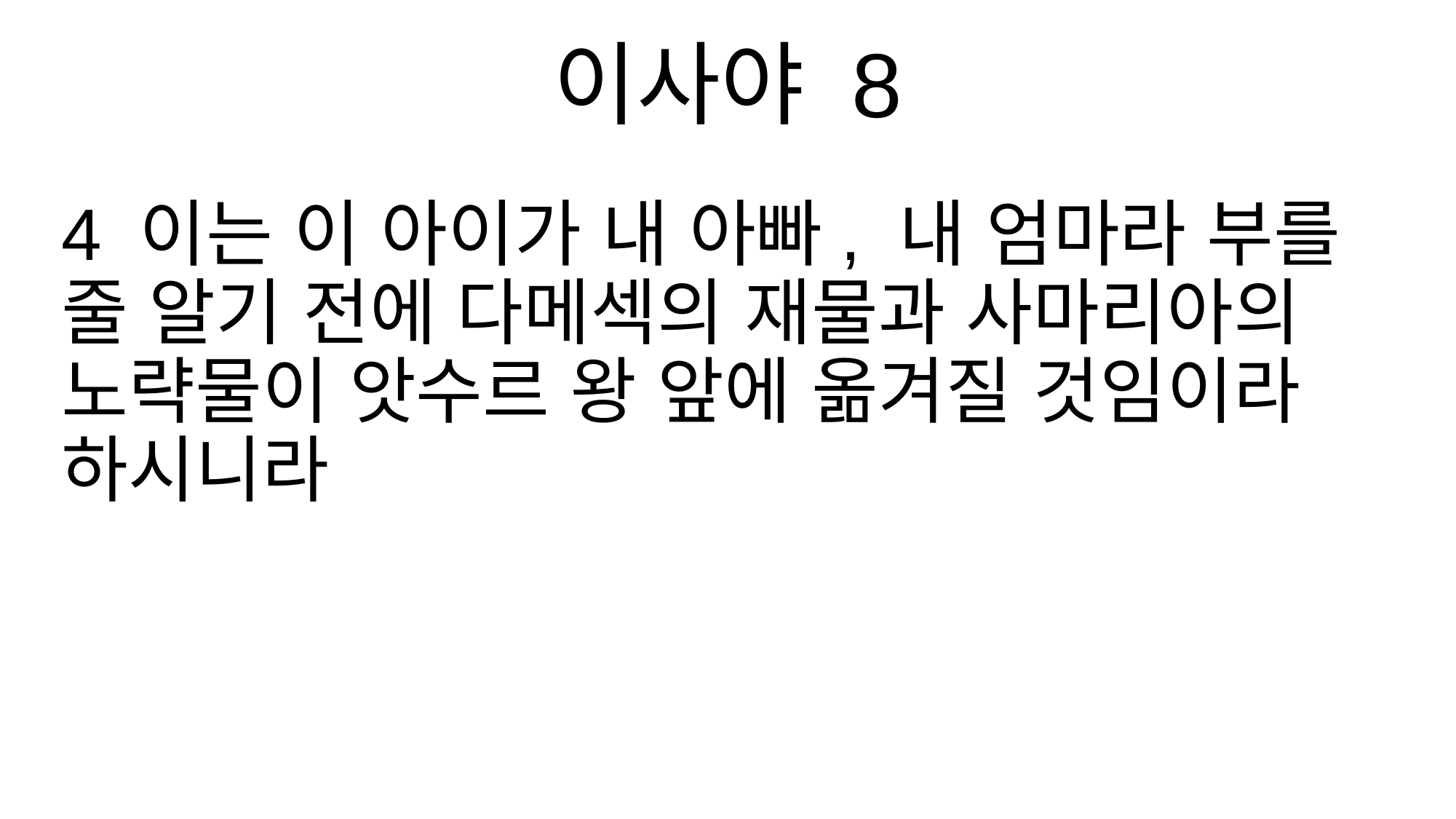

이사야 8
4 이는 이 아이가 내 아빠, 내 엄마라 부를 줄 알기 전에 다메섹의 재물과 사마리아의 노략물이 앗수르 왕 앞에 옮겨질 것임이라 하시니라